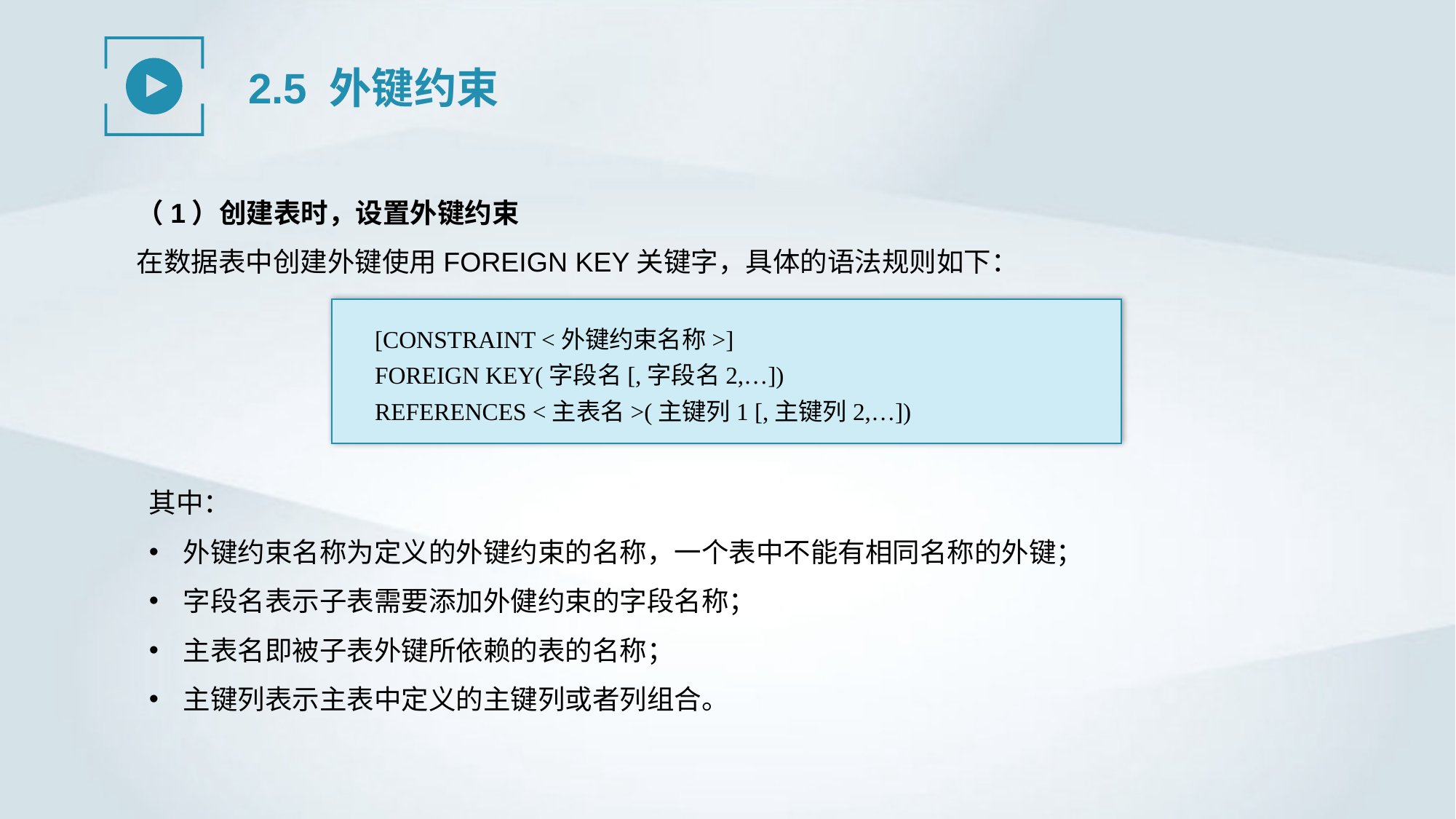

2.5 外键约束
（1）创建表时，设置外键约束
在数据表中创建外键使用FOREIGN KEY关键字，具体的语法规则如下：
[CONSTRAINT <外键约束名称>]
FOREIGN KEY(字段名[,字段名2,…])
REFERENCES <主表名>(主键列1 [,主键列2,…])
其中：
外键约束名称为定义的外键约束的名称，一个表中不能有相同名称的外键；
字段名表示子表需要添加外健约束的字段名称；
主表名即被子表外键所依赖的表的名称；
主键列表示主表中定义的主键列或者列组合。